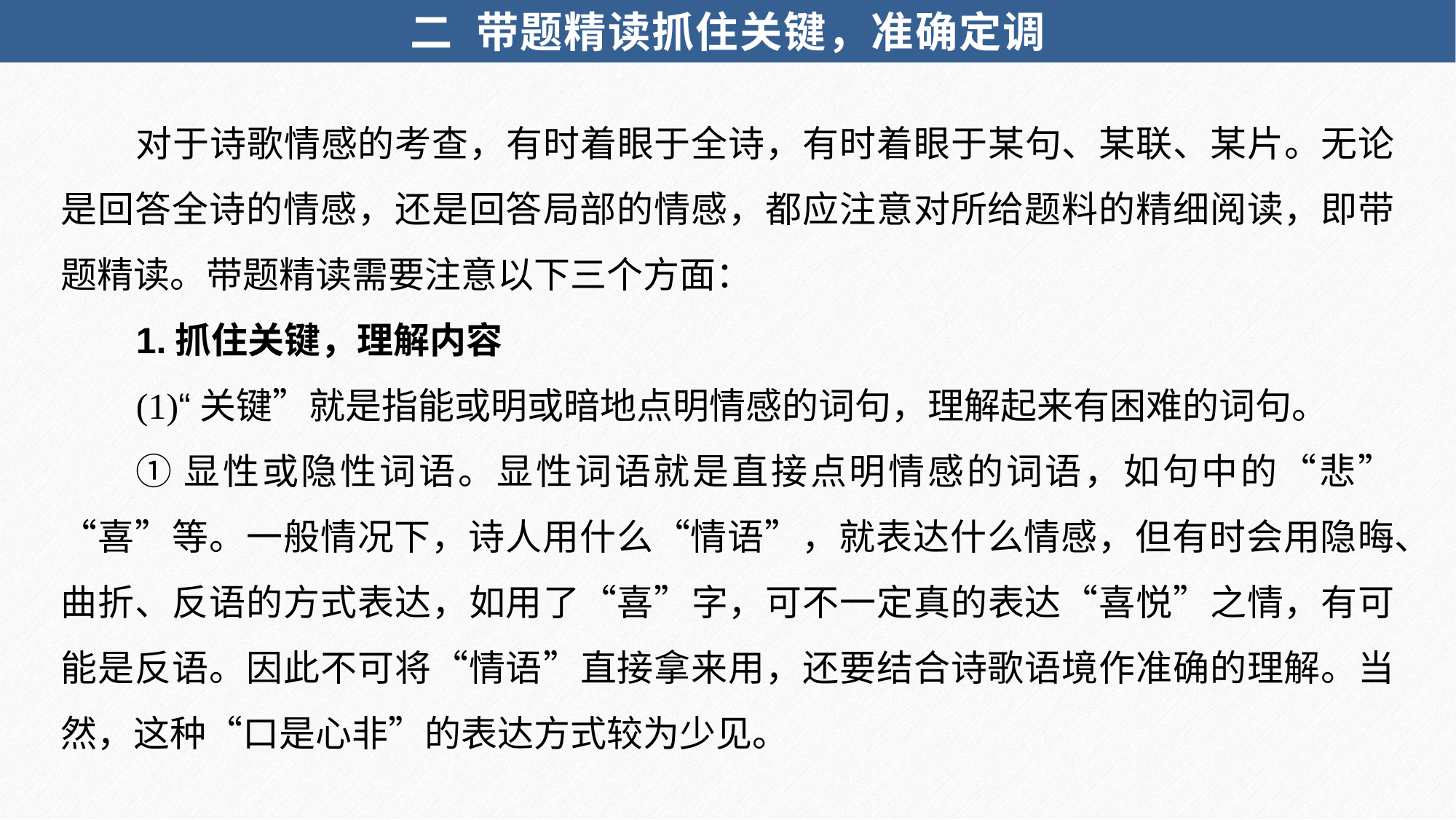

二  带题精读抓住关键，准确定调
对于诗歌情感的考查，有时着眼于全诗，有时着眼于某句、某联、某片。无论是回答全诗的情感，还是回答局部的情感，都应注意对所给题料的精细阅读，即带题精读。带题精读需要注意以下三个方面：
1.抓住关键，理解内容
(1)“关键”就是指能或明或暗地点明情感的词句，理解起来有困难的词句。
①显性或隐性词语。显性词语就是直接点明情感的词语，如句中的“悲”“喜”等。一般情况下，诗人用什么“情语”，就表达什么情感，但有时会用隐晦、曲折、反语的方式表达，如用了“喜”字，可不一定真的表达“喜悦”之情，有可能是反语。因此不可将“情语”直接拿来用，还要结合诗歌语境作准确的理解。当然，这种“口是心非”的表达方式较为少见。